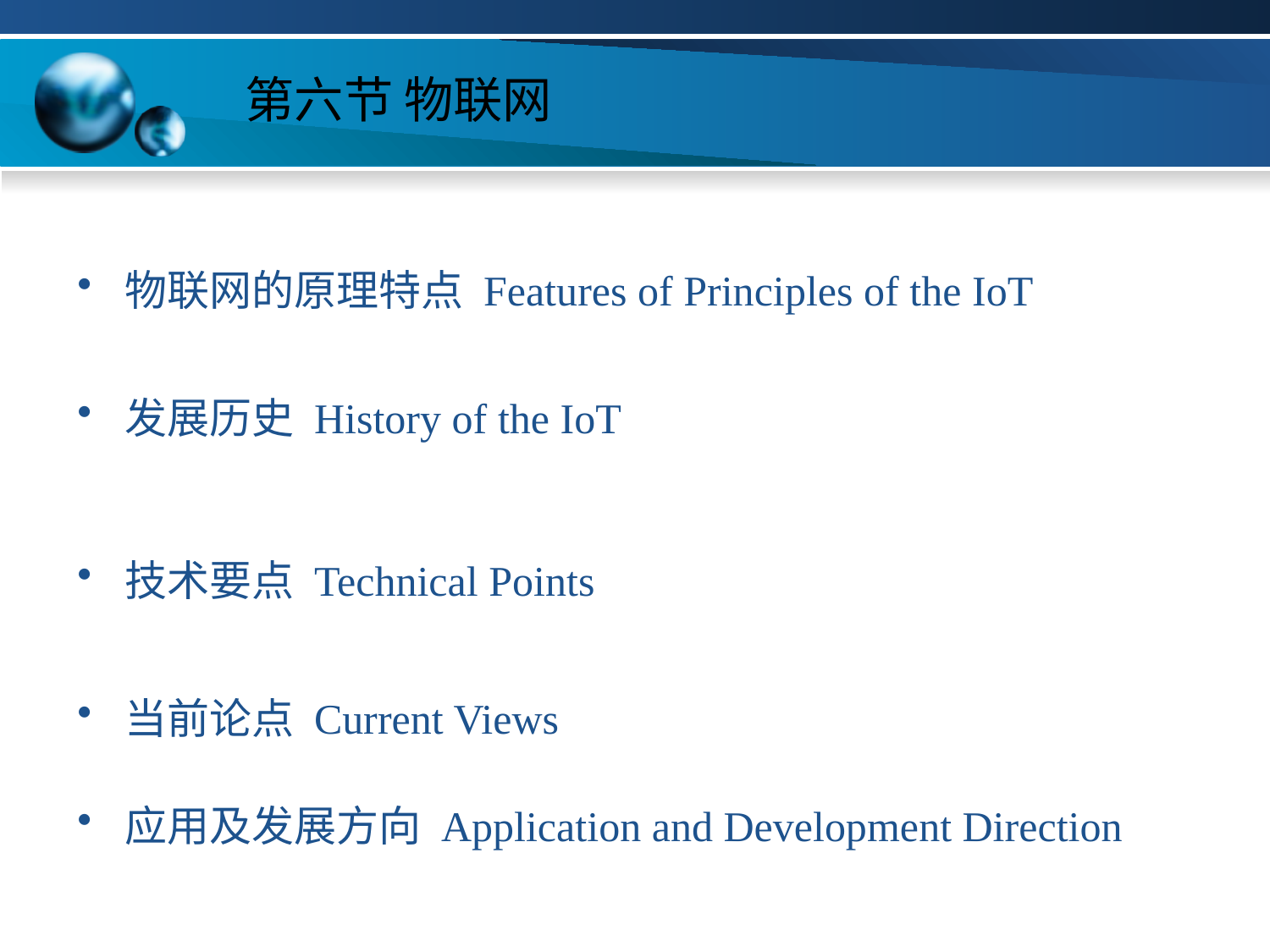

# 第六节 物联网
物联网的原理特点 Features of Principles of the IoT
发展历史 History of the IoT
技术要点 Technical Points
当前论点 Current Views
应用及发展方向 Application and Development Direction